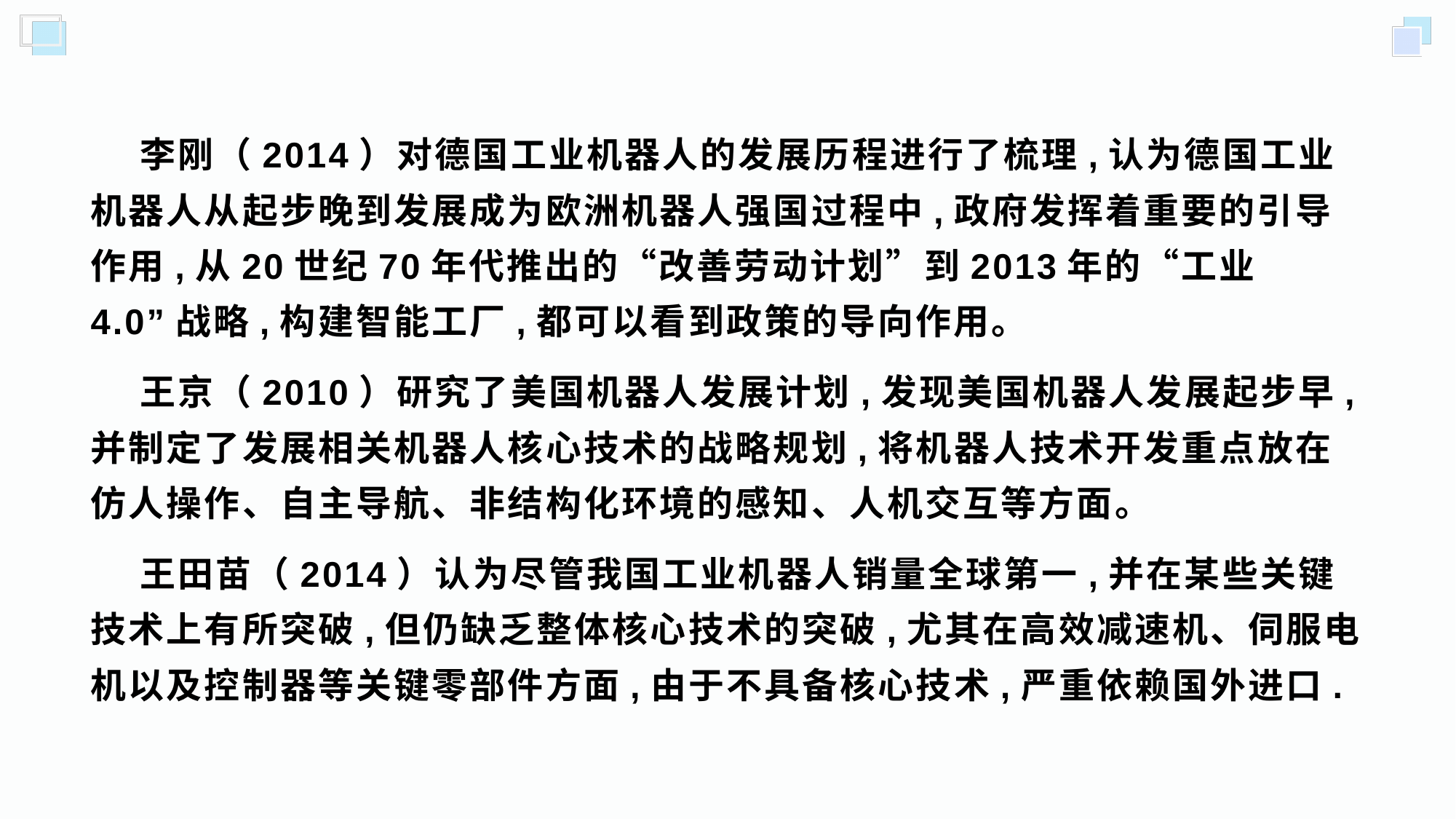

李刚（2014）对德国工业机器人的发展历程进行了梳理,认为德国工业机器人从起步晚到发展成为欧洲机器人强国过程中,政府发挥着重要的引导作用,从20世纪70年代推出的“改善劳动计划”到2013年的“工业4.0”战略,构建智能工厂,都可以看到政策的导向作用。
    王京（2010）研究了美国机器人发展计划,发现美国机器人发展起步早,并制定了发展相关机器人核心技术的战略规划,将机器人技术开发重点放在仿人操作、自主导航、非结构化环境的感知、人机交互等方面。
    王田苗（2014）认为尽管我国工业机器人销量全球第一,并在某些关键技术上有所突破,但仍缺乏整体核心技术的突破,尤其在高效减速机、伺服电机以及控制器等关键零部件方面,由于不具备核心技术,严重依赖国外进口.